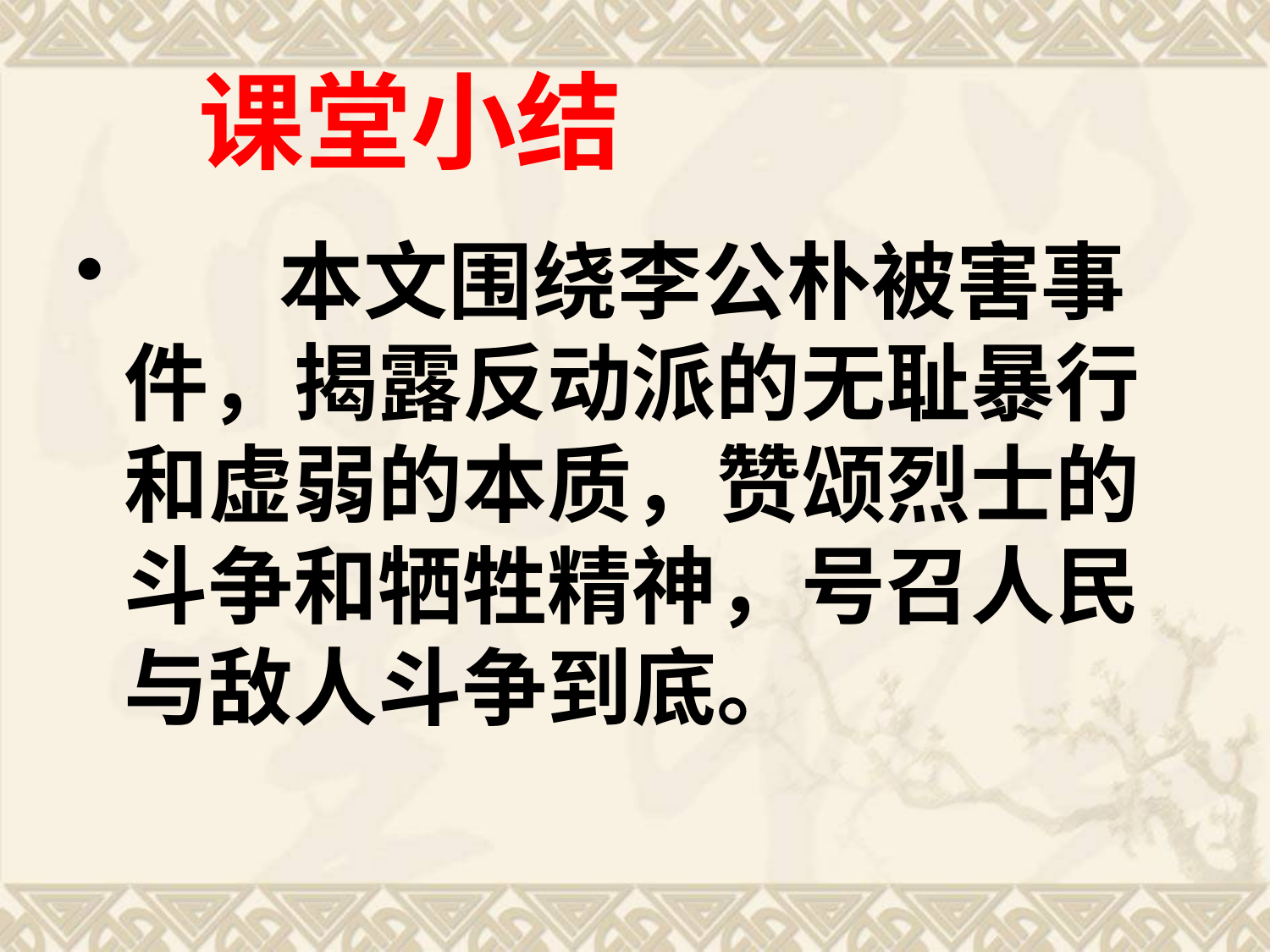

# 课堂小结
       本文围绕李公朴被害事件，揭露反动派的无耻暴行和虚弱的本质，赞颂烈士的斗争和牺牲精神，号召人民与敌人斗争到底。